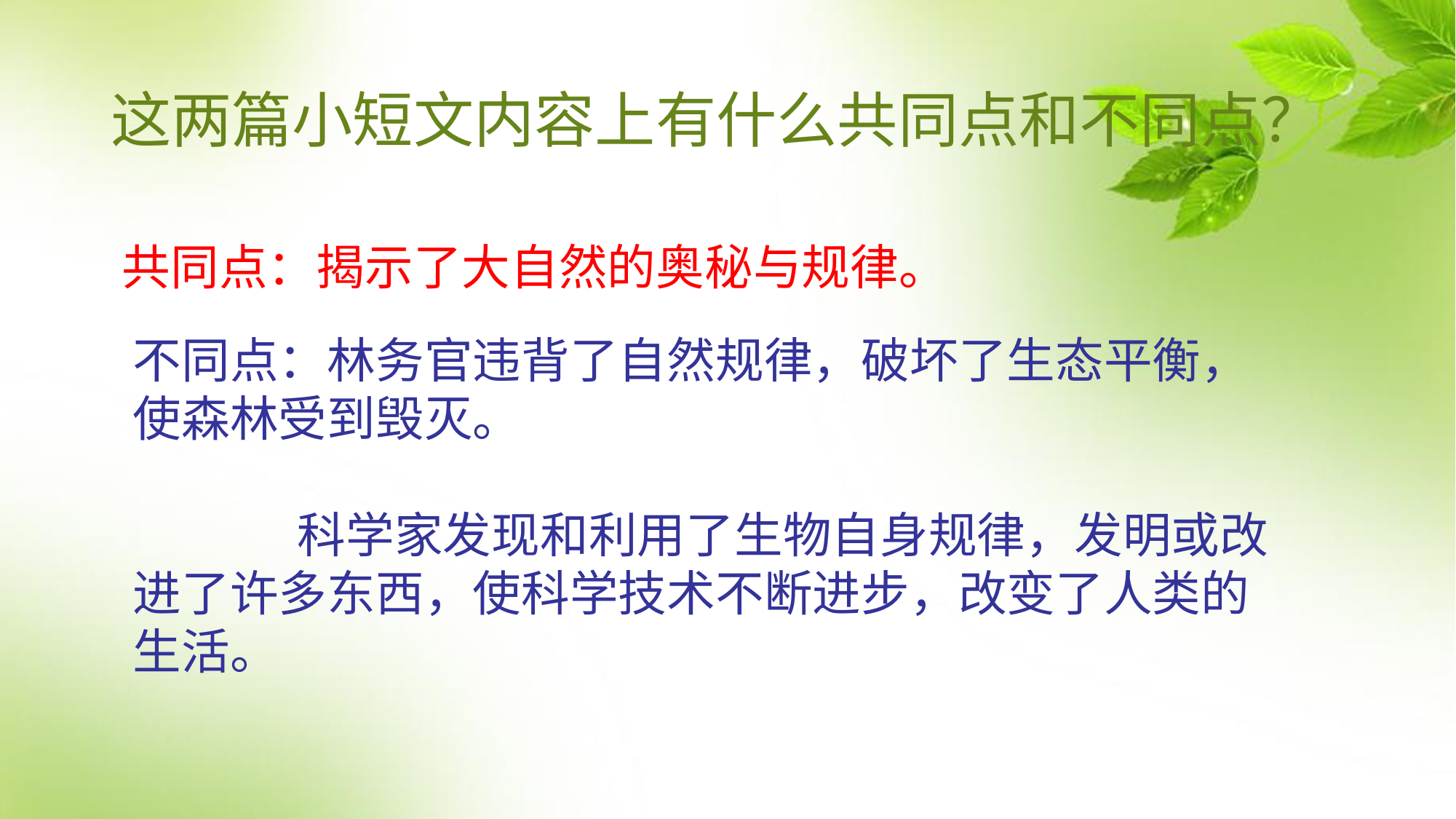

这两篇小短文内容上有什么共同点和不同点？
共同点：揭示了大自然的奥秘与规律。
不同点：林务官违背了自然规律，破坏了生态平衡，使森林受到毁灭。

              科学家发现和利用了生物自身规律，发明或改进了许多东西，使科学技术不断进步，改变了人类的生活。